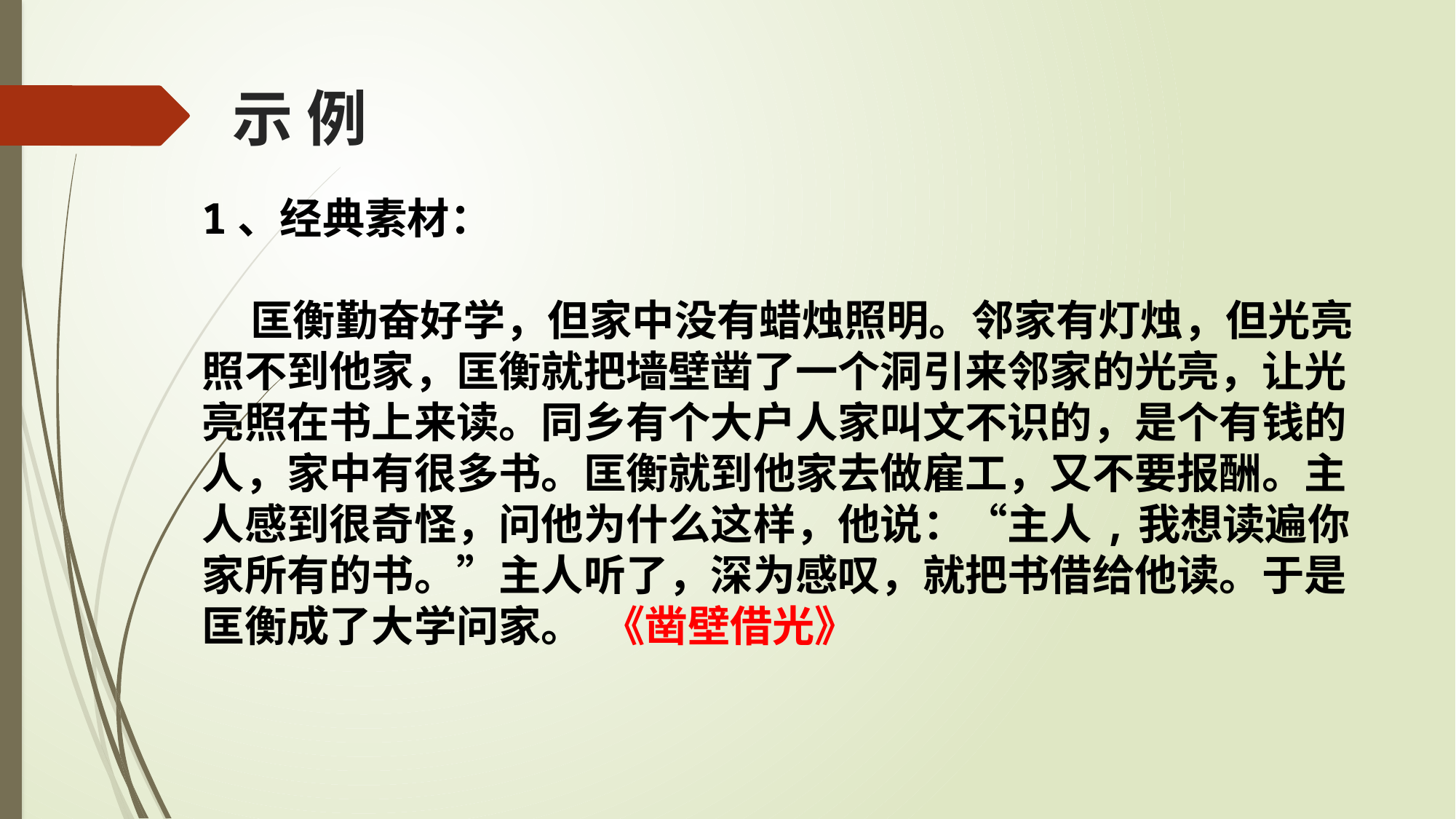

# 示 例
1、经典素材：

    匡衡勤奋好学，但家中没有蜡烛照明。邻家有灯烛，但光亮照不到他家，匡衡就把墙壁凿了一个洞引来邻家的光亮，让光亮照在书上来读。同乡有个大户人家叫文不识的，是个有钱的人，家中有很多书。匡衡就到他家去做雇工，又不要报酬。主人感到很奇怪，问他为什么这样，他说：“主人,我想读遍你家所有的书。”主人听了，深为感叹，就把书借给他读。于是匡衡成了大学问家。  《凿壁借光》